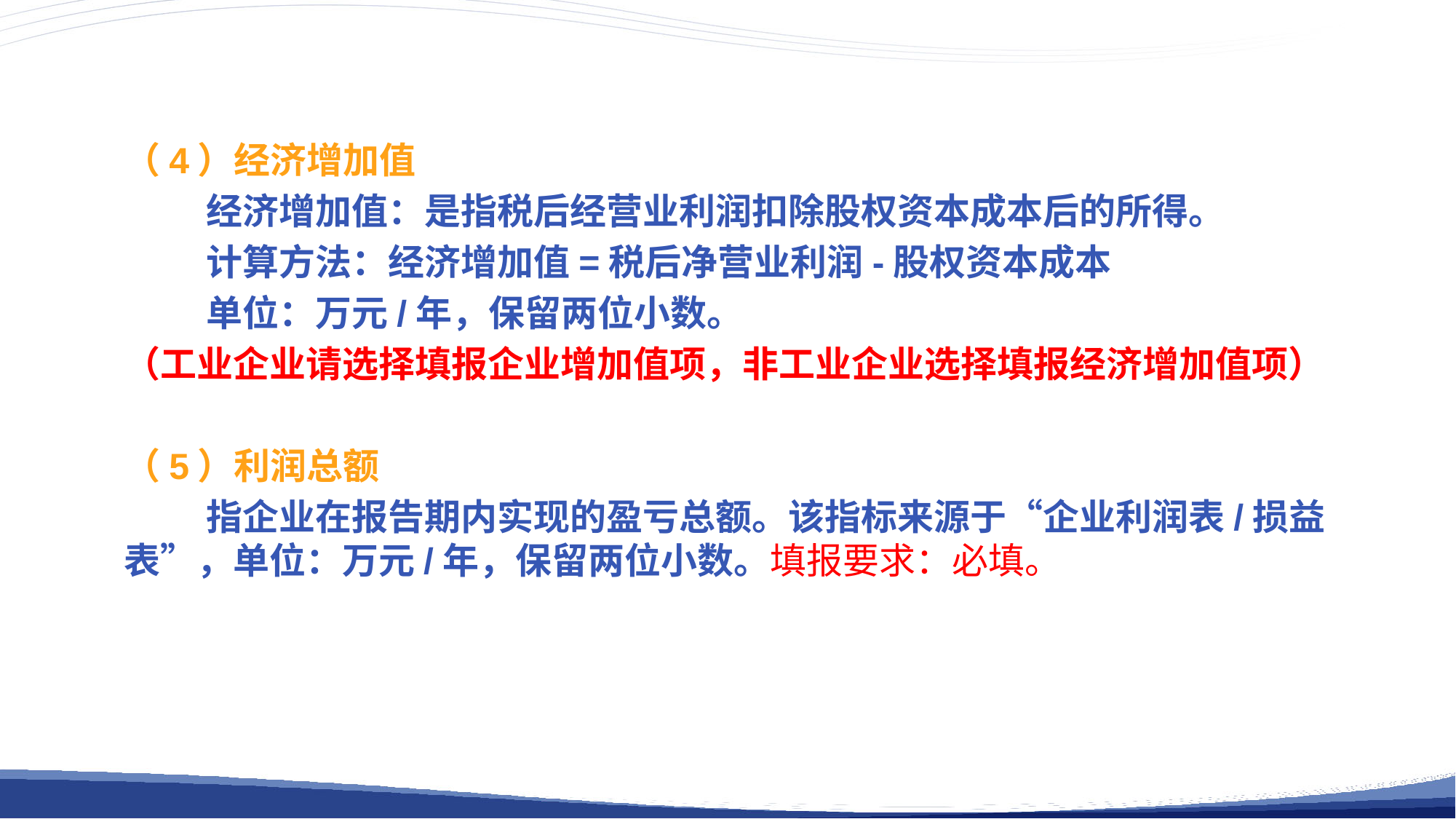

（4）经济增加值
         经济增加值：是指税后经营业利润扣除股权资本成本后的所得。
         计算方法：经济增加值=税后净营业利润-股权资本成本
         单位：万元/年，保留两位小数。
（工业企业请选择填报企业增加值项，非工业企业选择填报经济增加值项）

（5）利润总额
         指企业在报告期内实现的盈亏总额。该指标来源于“企业利润表/损益表”，单位：万元/年，保留两位小数。填报要求：必填。